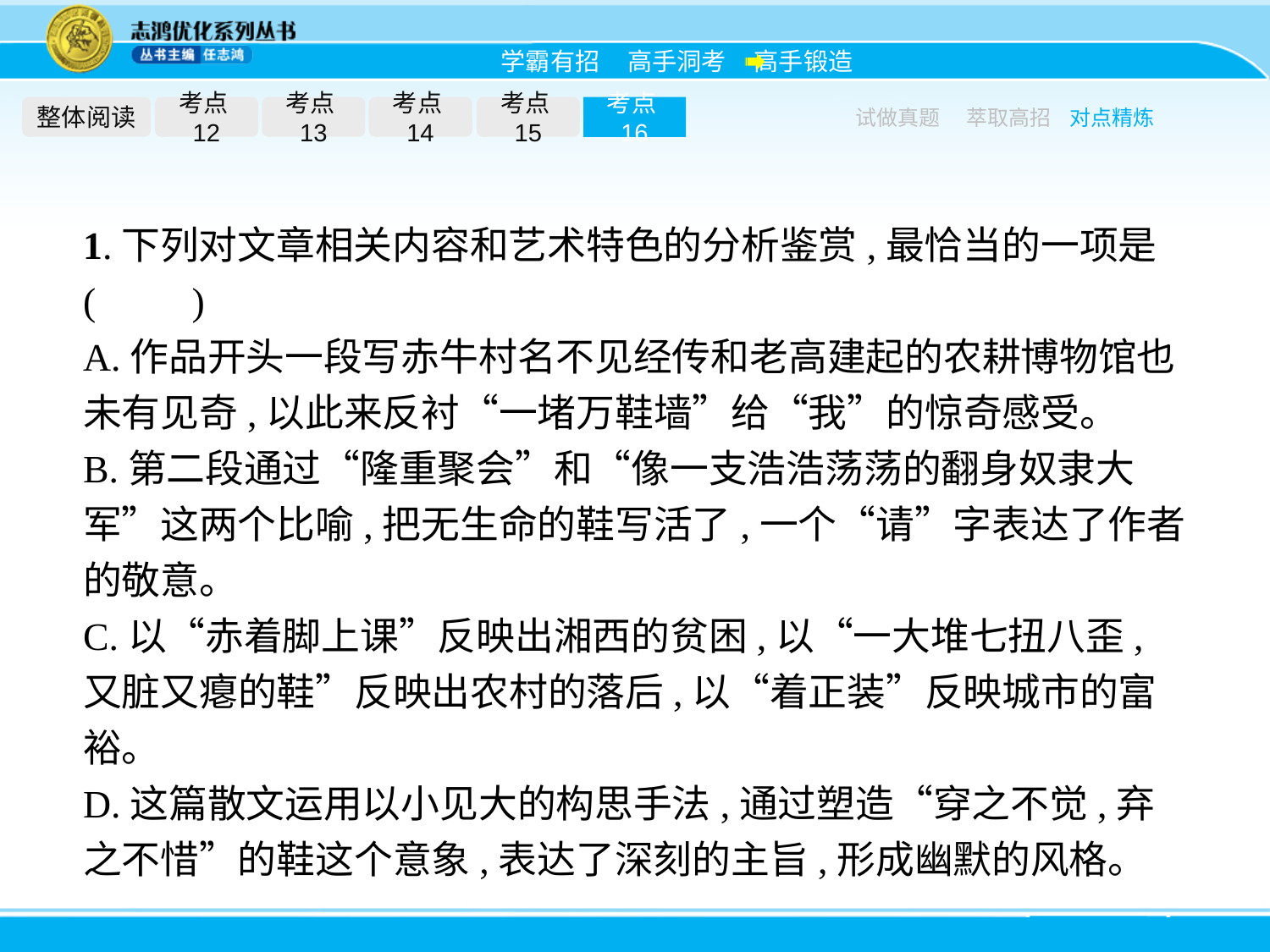

整体阅读
考点12
考点13
考点14
考点15
考点16
试做真题
萃取高招
对点精炼
1.下列对文章相关内容和艺术特色的分析鉴赏,最恰当的一项是(　　)
A.作品开头一段写赤牛村名不见经传和老高建起的农耕博物馆也未有见奇,以此来反衬“一堵万鞋墙”给“我”的惊奇感受。
B.第二段通过“隆重聚会”和“像一支浩浩荡荡的翻身奴隶大军”这两个比喻,把无生命的鞋写活了,一个“请”字表达了作者的敬意。
C.以“赤着脚上课”反映出湘西的贫困,以“一大堆七扭八歪,又脏又瘪的鞋”反映出农村的落后,以“着正装”反映城市的富裕。
D.这篇散文运用以小见大的构思手法,通过塑造“穿之不觉,弃之不惜”的鞋这个意象,表达了深刻的主旨,形成幽默的风格。